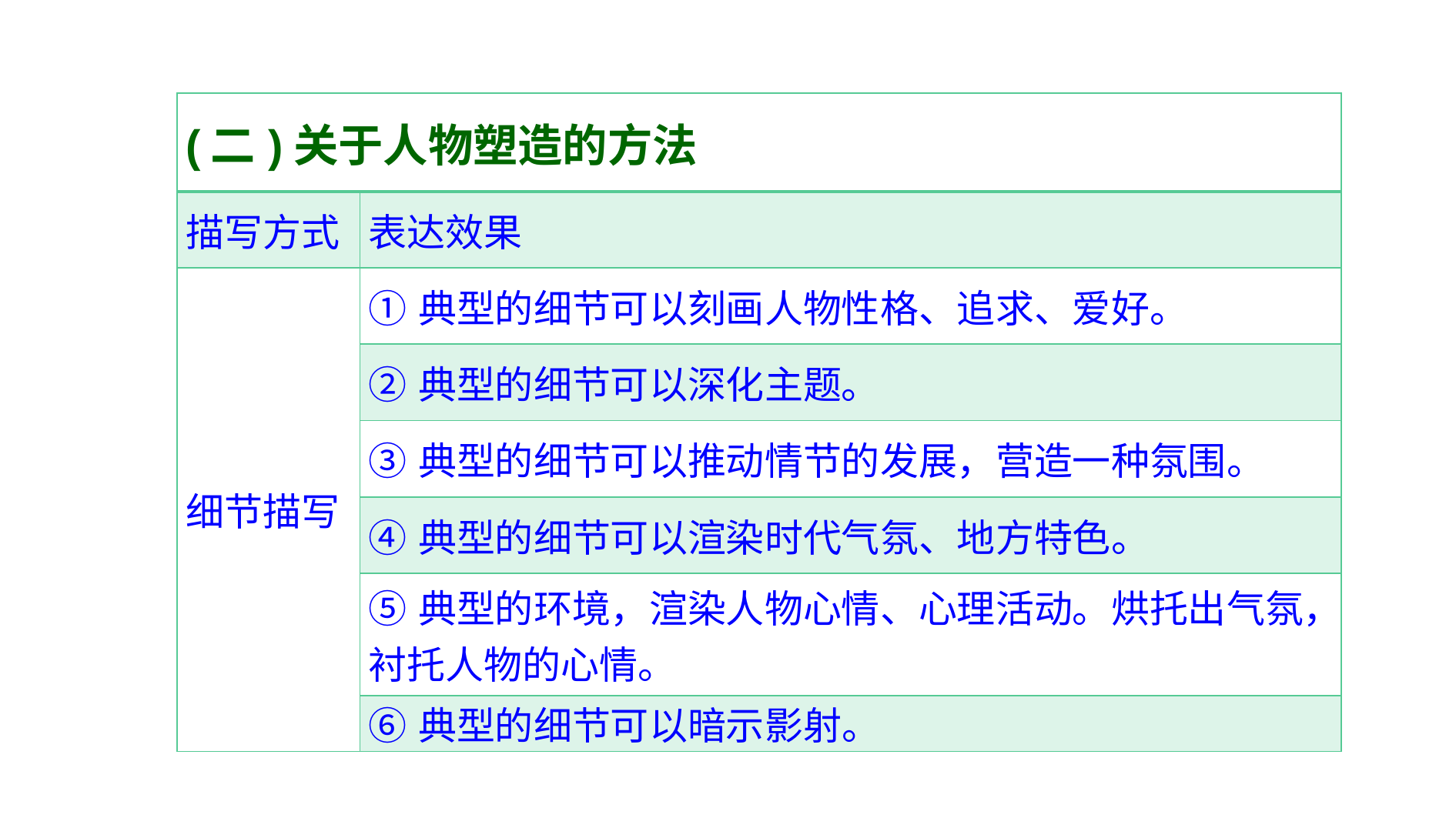

| (二)关于人物塑造的方法 |  |
| --- | --- |
| 描写方式 | 表达效果 |
| 细节描写 | ①典型的细节可以刻画人物性格、追求、爱好。 |
|  | ②典型的细节可以深化主题。 |
|  | ③典型的细节可以推动情节的发展，营造一种氛围。 |
|  | ④典型的细节可以渲染时代气氛、地方特色。 |
|  | ⑤典型的环境，渲染人物心情、心理活动。烘托出气氛，衬托人物的心情。 |
|  | ⑥典型的细节可以暗示影射。 |